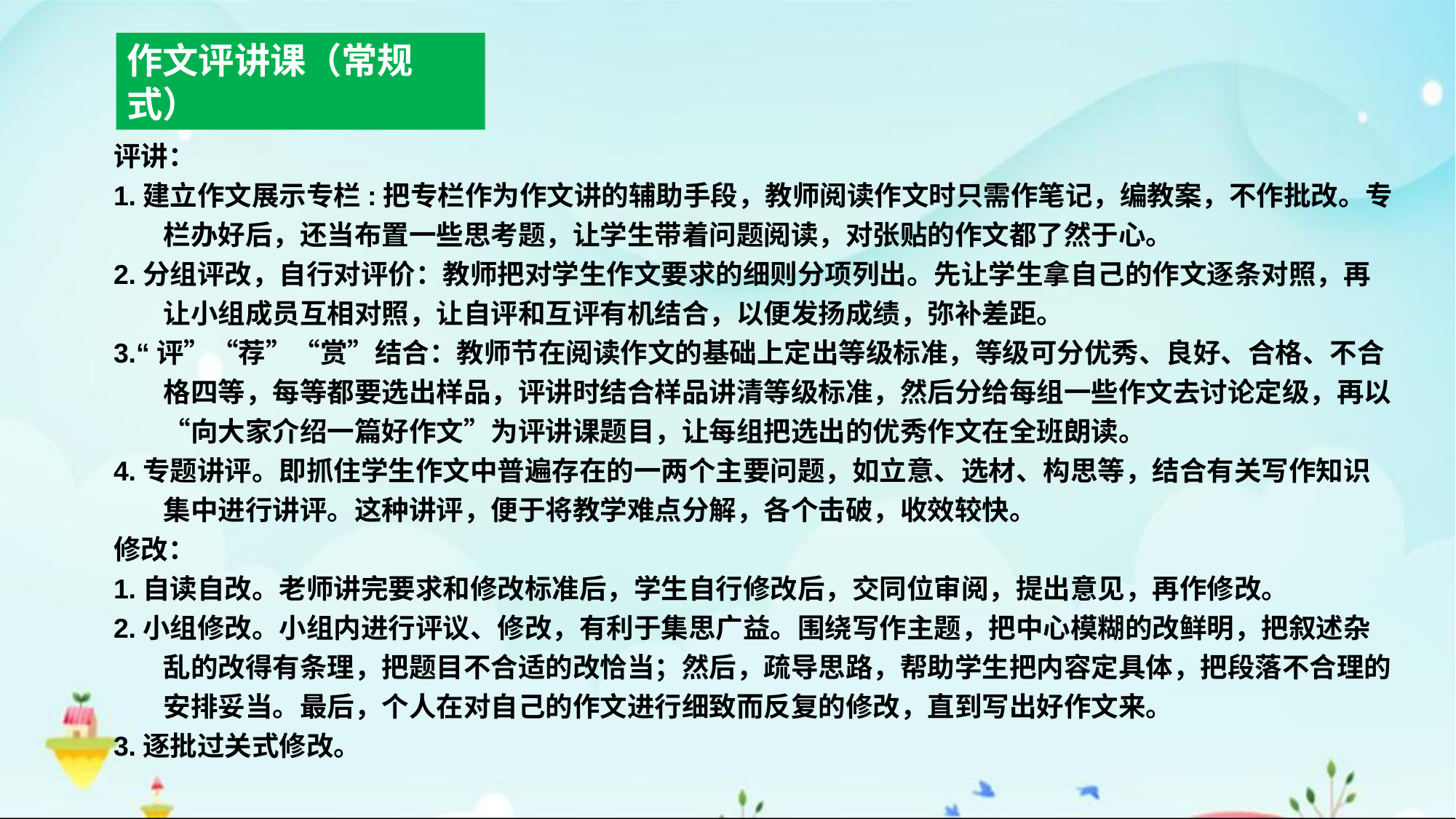

作文评讲课（常规式）
评讲：
1.建立作文展示专栏:把专栏作为作文讲的辅助手段，教师阅读作文时只需作笔记，编教案，不作批改。专栏办好后，还当布置一些思考题，让学生带着问题阅读，对张贴的作文都了然于心。
2.分组评改，自行对评价：教师把对学生作文要求的细则分项列出。先让学生拿自己的作文逐条对照，再让小组成员互相对照，让自评和互评有机结合，以便发扬成绩，弥补差距。
3.“评”“荐”“赏”结合：教师节在阅读作文的基础上定出等级标准，等级可分优秀、良好、合格、不合格四等，每等都要选出样品，评讲时结合样品讲清等级标准，然后分给每组一些作文去讨论定级，再以“向大家介绍一篇好作文”为评讲课题目，让每组把选出的优秀作文在全班朗读。
4.专题讲评。即抓住学生作文中普遍存在的一两个主要问题，如立意、选材、构思等，结合有关写作知识集中进行讲评。这种讲评，便于将教学难点分解，各个击破，收效较快。
修改：
1.自读自改。老师讲完要求和修改标准后，学生自行修改后，交同位审阅，提出意见，再作修改。
2.小组修改。小组内进行评议、修改，有利于集思广益。围绕写作主题，把中心模糊的改鲜明，把叙述杂乱的改得有条理，把题目不合适的改恰当；然后，疏导思路，帮助学生把内容定具体，把段落不合理的安排妥当。最后，个人在对自己的作文进行细致而反复的修改，直到写出好作文来。
3.逐批过关式修改。